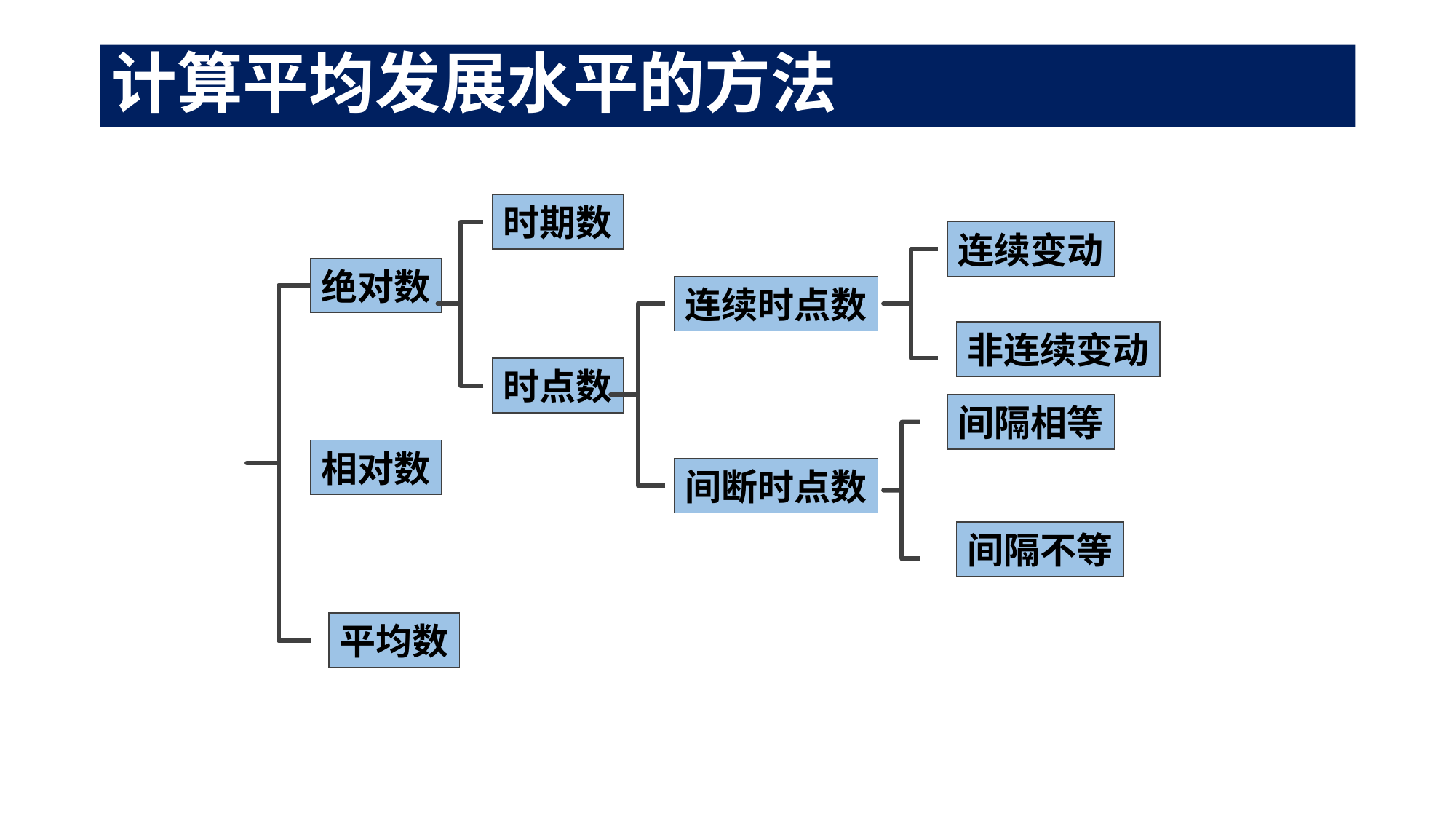

# 计算平均发展水平的方法

时期数

连续变动

绝对数
连续时点数

非连续变动
时点数
间隔相等

相对数
间断时点数
间隔不等
平均数